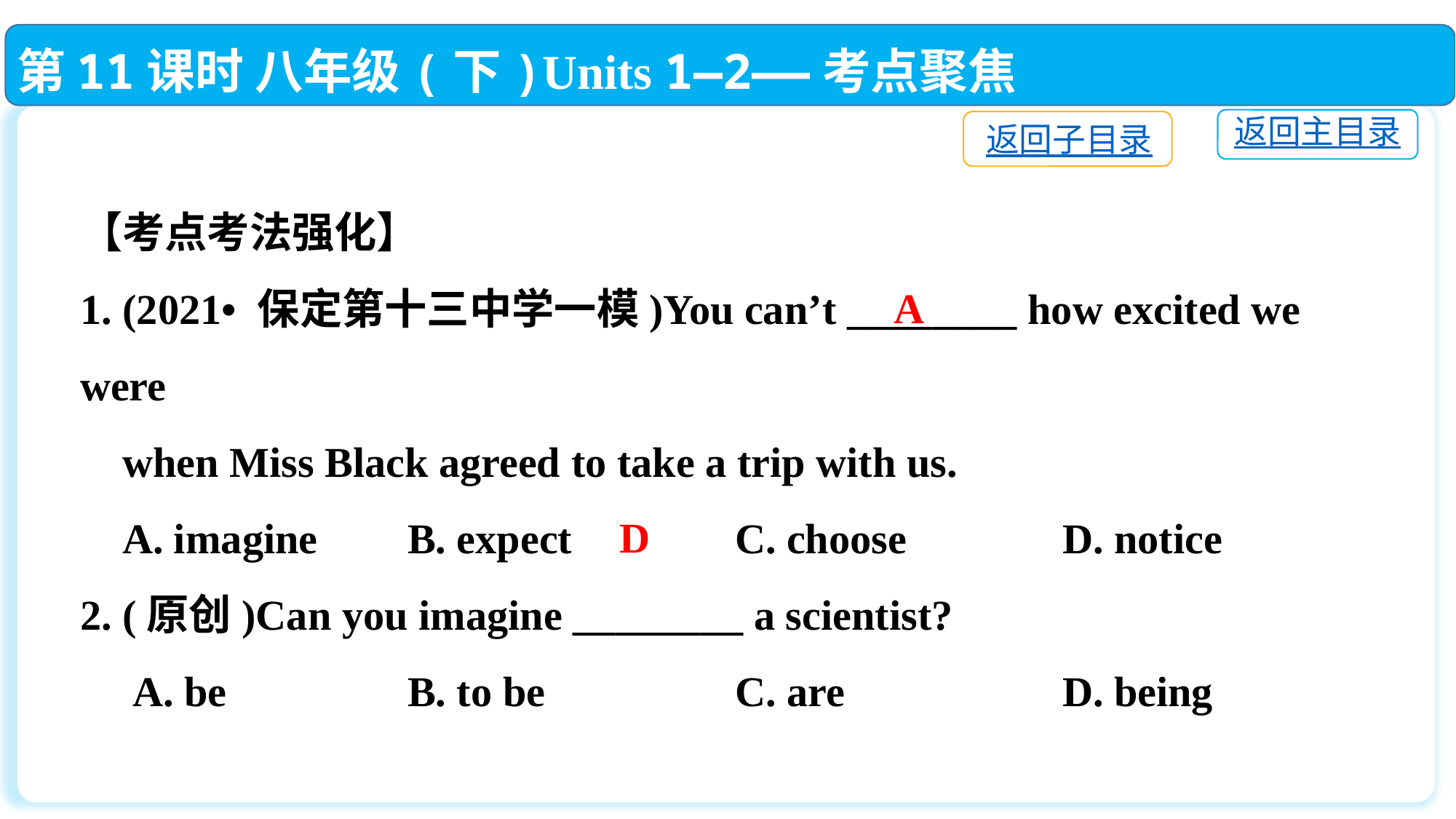

第11课时 八年级(下)Units 1—2——考点聚焦

返回主目录

返回子目录
【考点考法强化】
1. (2021• 保定第十三中学一模)You can’t ________ how excited we were
    when Miss Black agreed to take a trip with us.
    A. imagine	B. expect		C. choose		D. notice
2. (原创)Can you imagine ________ a scientist?
     A. be		B. to be		C. are		D. being
A
D